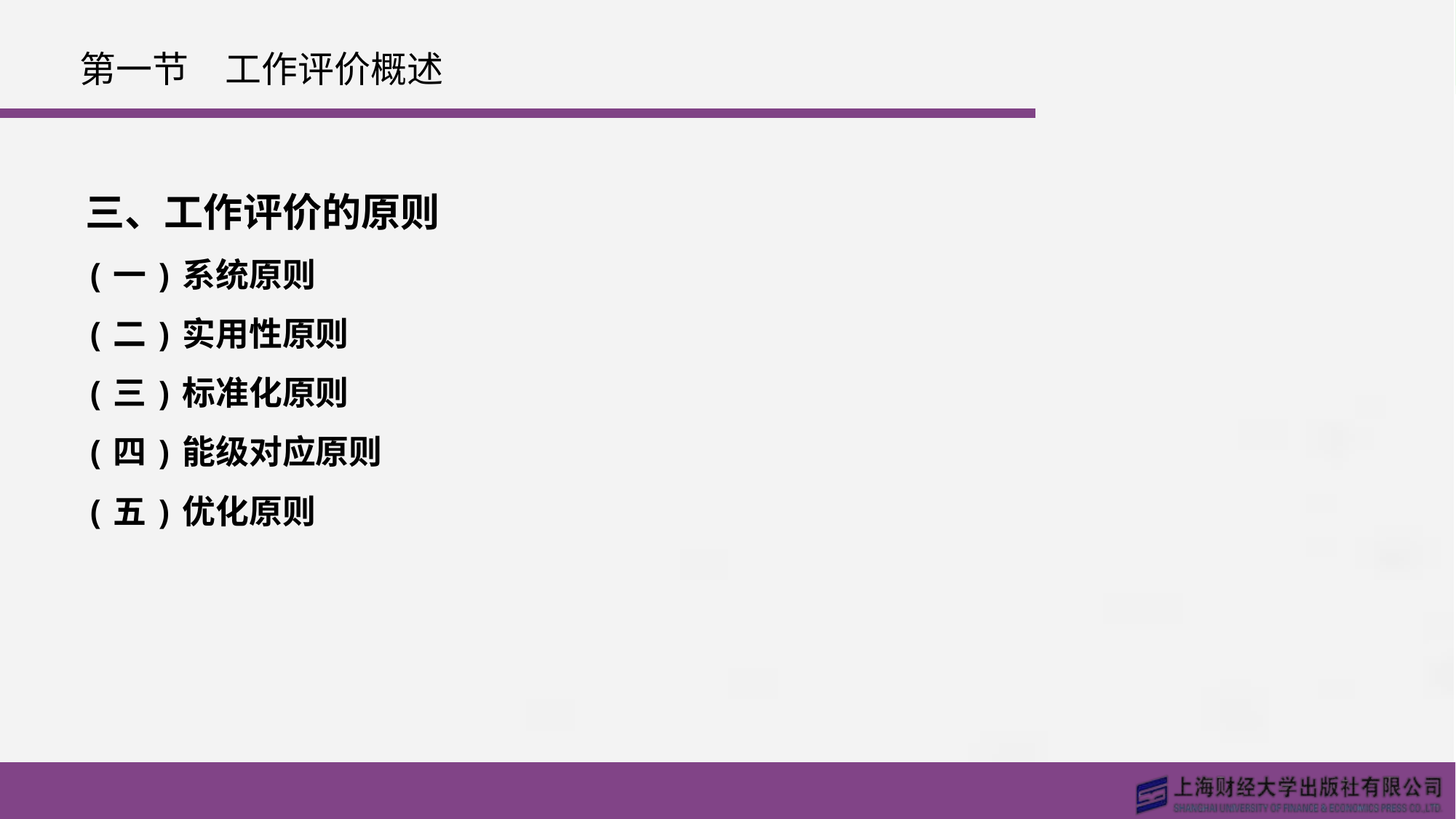

# 第一节　工作评价概述
三、工作评价的原则
(一)系统原则
(二)实用性原则
(三)标准化原则
(四)能级对应原则
(五)优化原则